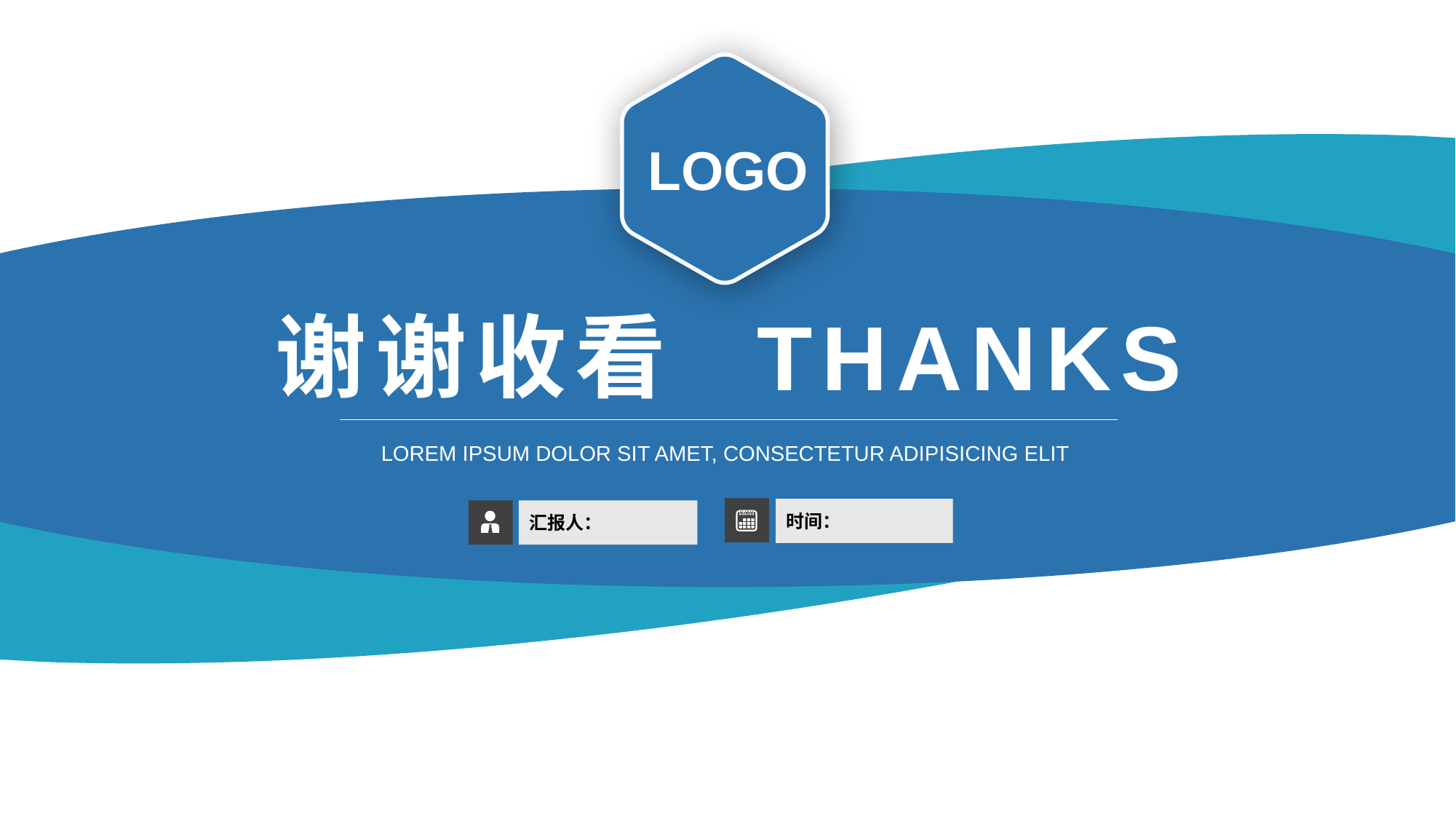

LOGO

谢谢收看  THANKS
LOREM IPSUM DOLOR SIT AMET, CONSECTETUR ADIPISICING ELIT

时间：

汇报人：